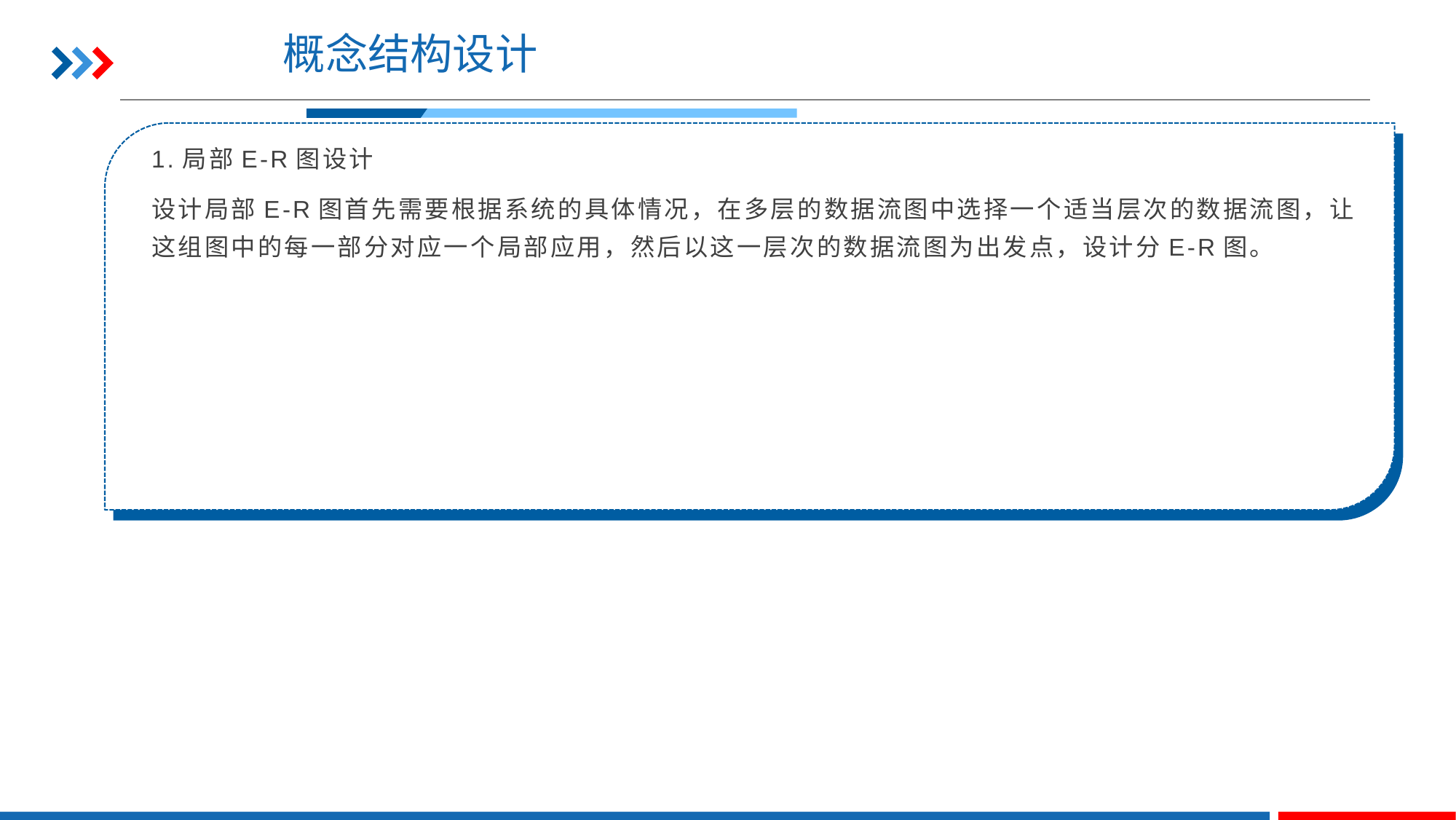

概念结构设计

1.局部E-R图设计
设计局部E-R图首先需要根据系统的具体情况，在多层的数据流图中选择一个适当层次的数据流图，让这组图中的每一部分对应一个局部应用，然后以这一层次的数据流图为出发点，设计分E-R图。